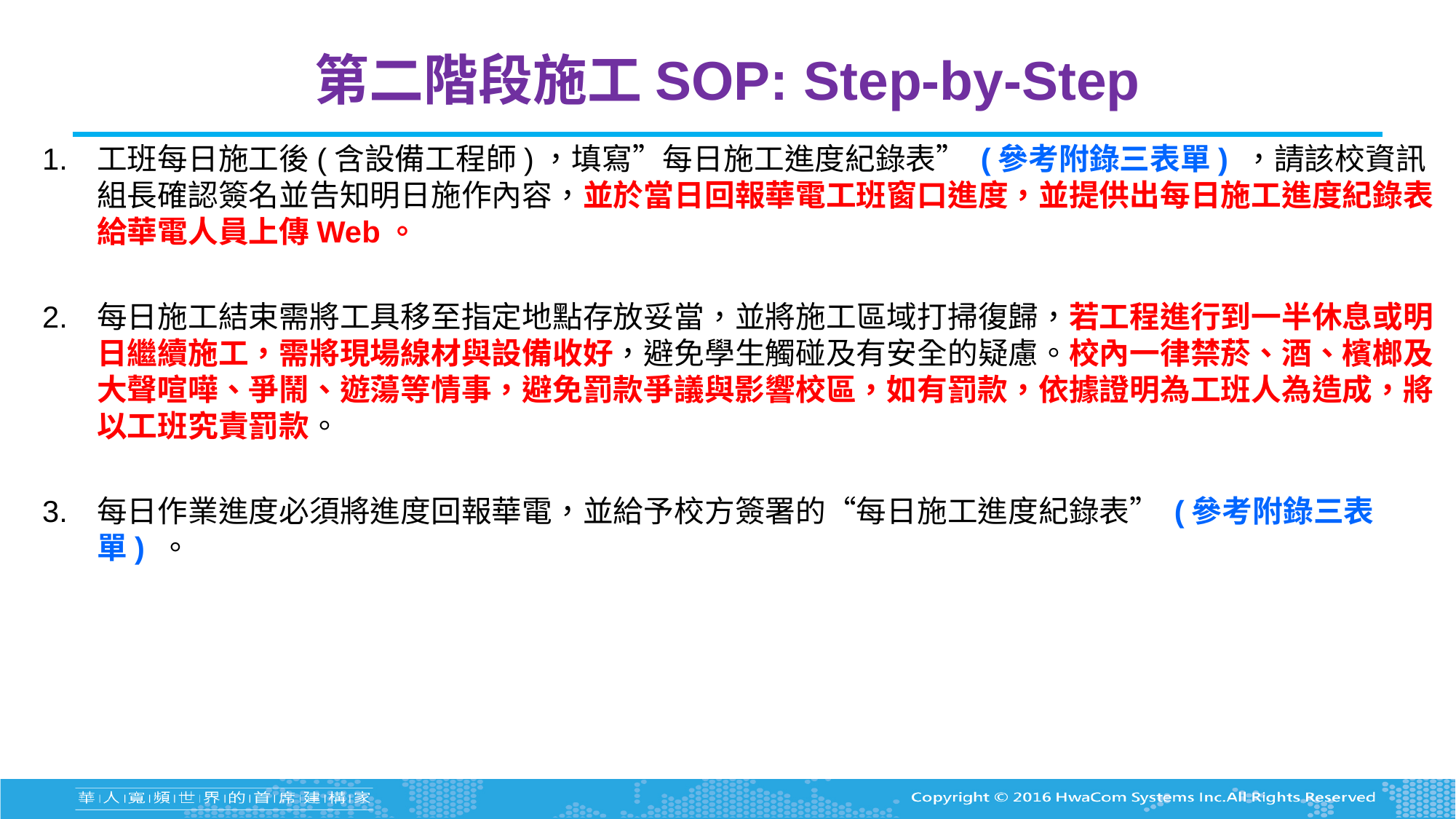

# 第二階段施工SOP: Step-by-Step
工班每日施工後(含設備工程師)，填寫”每日施工進度紀錄表” (參考附錄三表單) ，請該校資訊組長確認簽名並告知明日施作內容，並於當日回報華電工班窗口進度，並提供出每日施工進度紀錄表給華電人員上傳Web。

每日施工結束需將工具移至指定地點存放妥當，並將施工區域打掃復歸，若工程進行到一半休息或明日繼續施工，需將現場線材與設備收好，避免學生觸碰及有安全的疑慮。校內一律禁菸、酒、檳榔及大聲喧嘩、爭鬧、遊蕩等情事，避免罰款爭議與影響校區，如有罰款，依據證明為工班人為造成，將以工班究責罰款。

每日作業進度必須將進度回報華電，並給予校方簽署的“每日施工進度紀錄表” (參考附錄三表單) 。